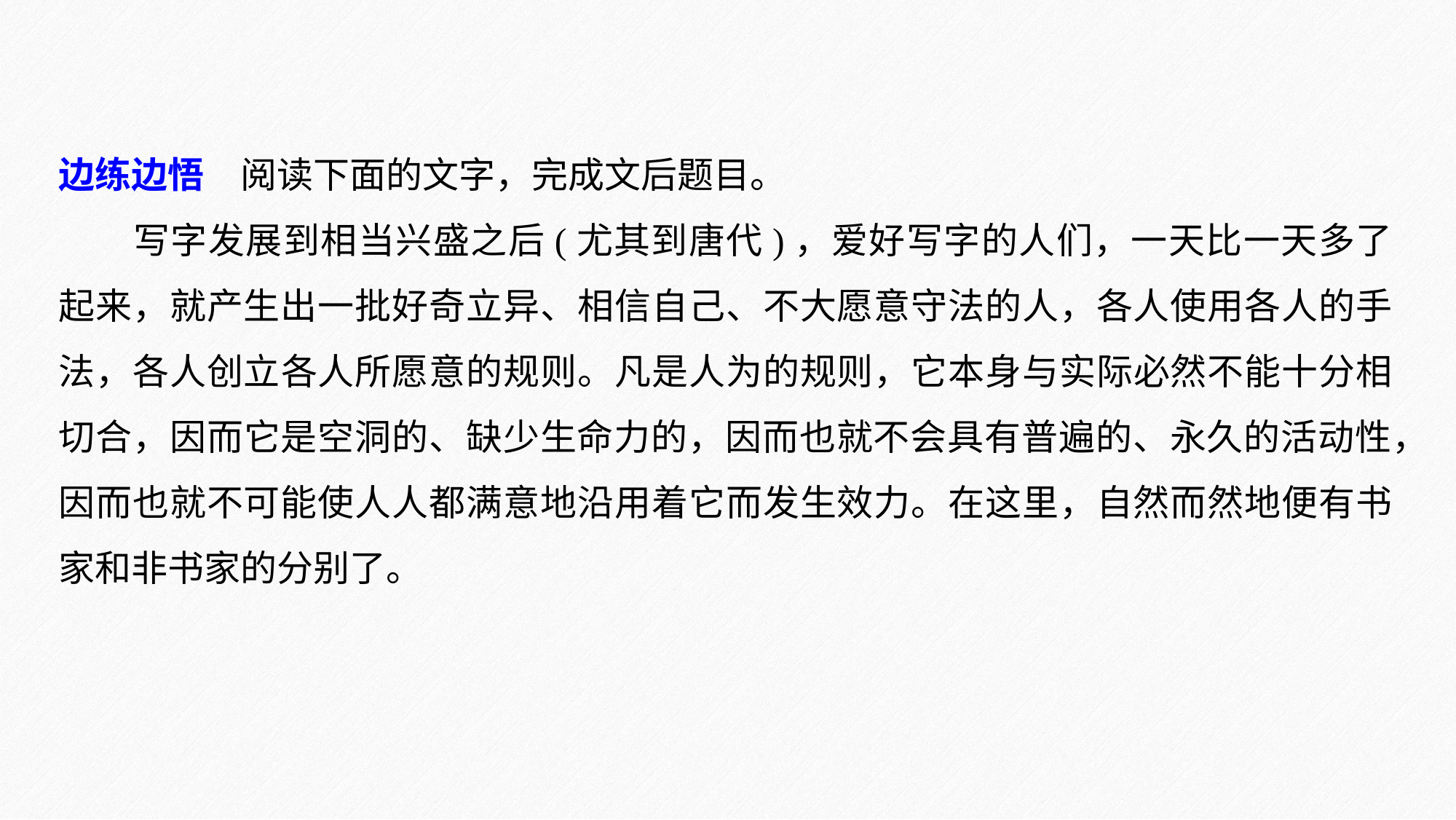

边练边悟　阅读下面的文字，完成文后题目。
写字发展到相当兴盛之后(尤其到唐代)，爱好写字的人们，一天比一天多了起来，就产生出一批好奇立异、相信自己、不大愿意守法的人，各人使用各人的手法，各人创立各人所愿意的规则。凡是人为的规则，它本身与实际必然不能十分相切合，因而它是空洞的、缺少生命力的，因而也就不会具有普遍的、永久的活动性，因而也就不可能使人人都满意地沿用着它而发生效力。在这里，自然而然地便有书家和非书家的分别了。